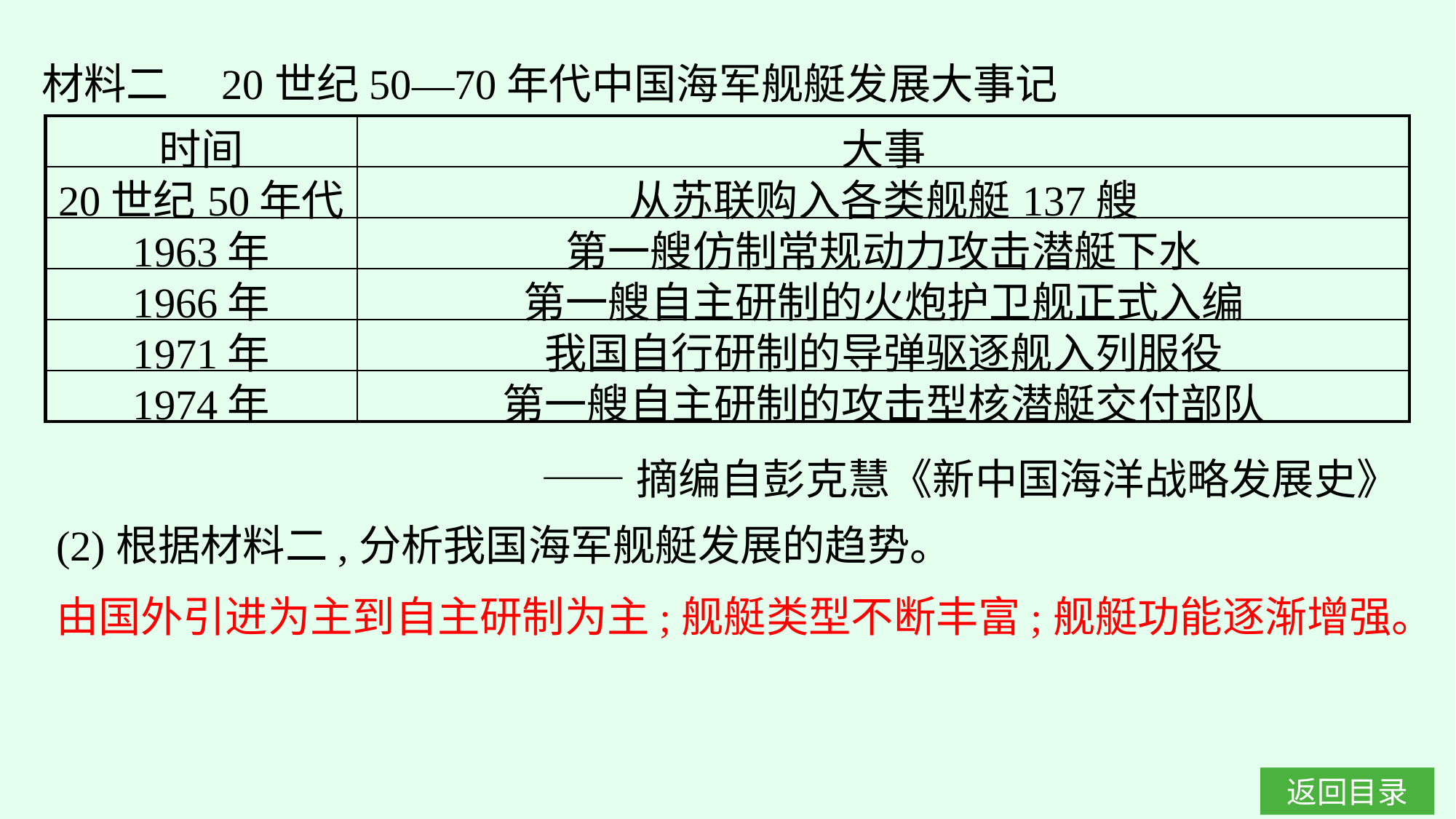

材料二　20世纪50—70年代中国海军舰艇发展大事记
| 时间 | 大事 |
| --- | --- |
| 20世纪50年代 | 从苏联购入各类舰艇137艘 |
| 1963年 | 第一艘仿制常规动力攻击潜艇下水 |
| 1966年 | 第一艘自主研制的火炮护卫舰正式入编 |
| 1971年 | 我国自行研制的导弹驱逐舰入列服役 |
| 1974年 | 第一艘自主研制的攻击型核潜艇交付部队 |
——摘编自彭克慧《新中国海洋战略发展史》
(2)根据材料二,分析我国海军舰艇发展的趋势。
由国外引进为主到自主研制为主;舰艇类型不断丰富;舰艇功能逐渐增强。